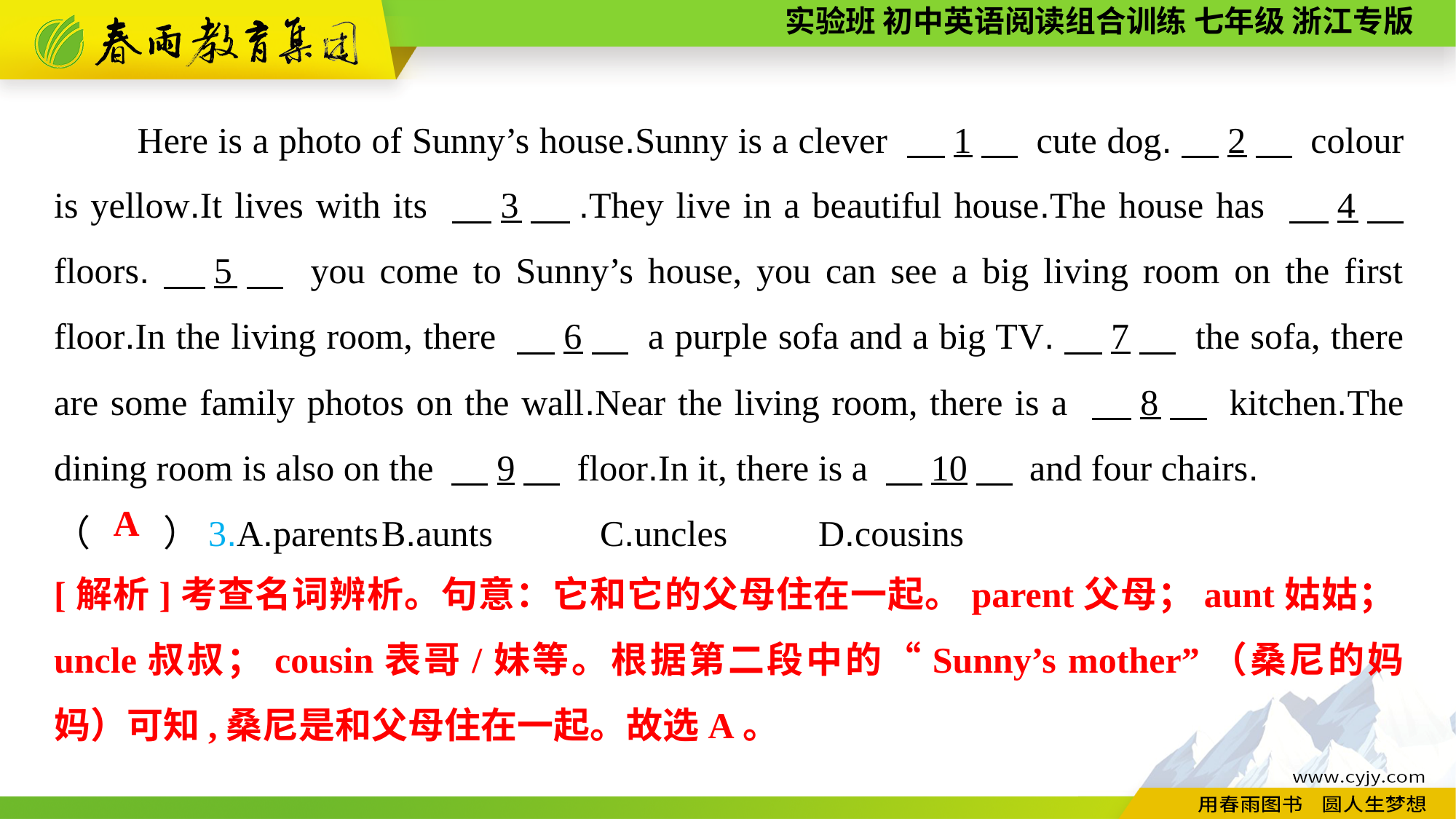

Here is a photo of Sunny’s house.Sunny is a clever 　1　 cute dog.　2　 colour is yellow.It lives with its 　3　.They live in a beautiful house.The house has 　4　 floors.　5　 you come to Sunny’s house, you can see a big living room on the first floor.In the living room, there 　6　 a purple sofa and a big TV.　7　 the sofa, there are some family photos on the wall.Near the living room, there is a 　8　 kitchen.The dining room is also on the 　9　 floor.In it, there is a 　10　 and four chairs.
（　　）3.A.parents	B.aunts	C.uncles	D.cousins
A
[解析]考查名词辨析。句意：它和它的父母住在一起。parent父母；aunt姑姑；uncle叔叔；cousin表哥/妹等。根据第二段中的“Sunny’s mother”（桑尼的妈妈）可知,桑尼是和父母住在一起。故选A。